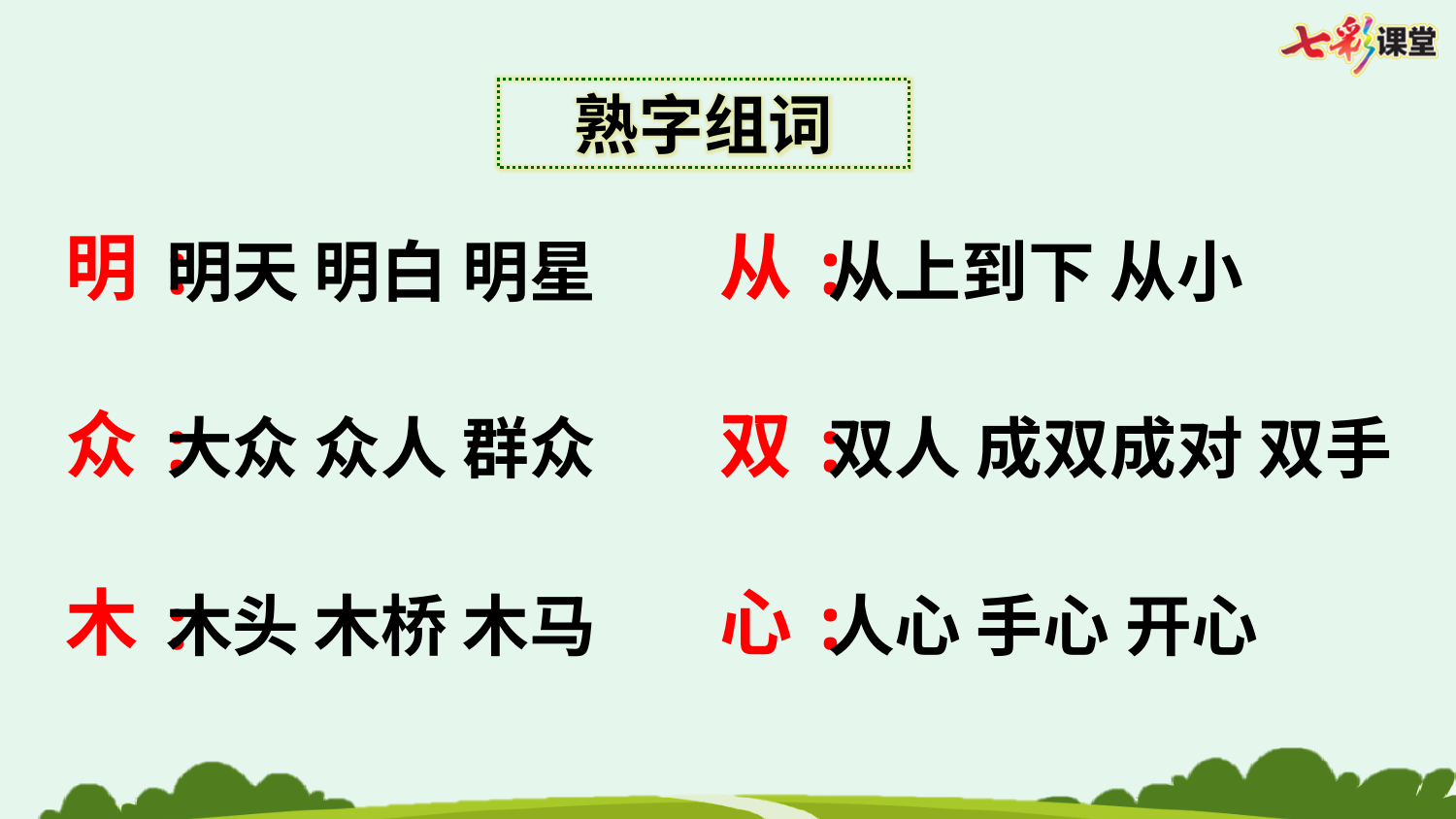

熟字组词
明:
从:
明天 明白 明星
从上到下 从小
众:
双:
大众 众人 群众
双人 成双成对 双手
木:
心:
木头 木桥 木马
人心 手心 开心